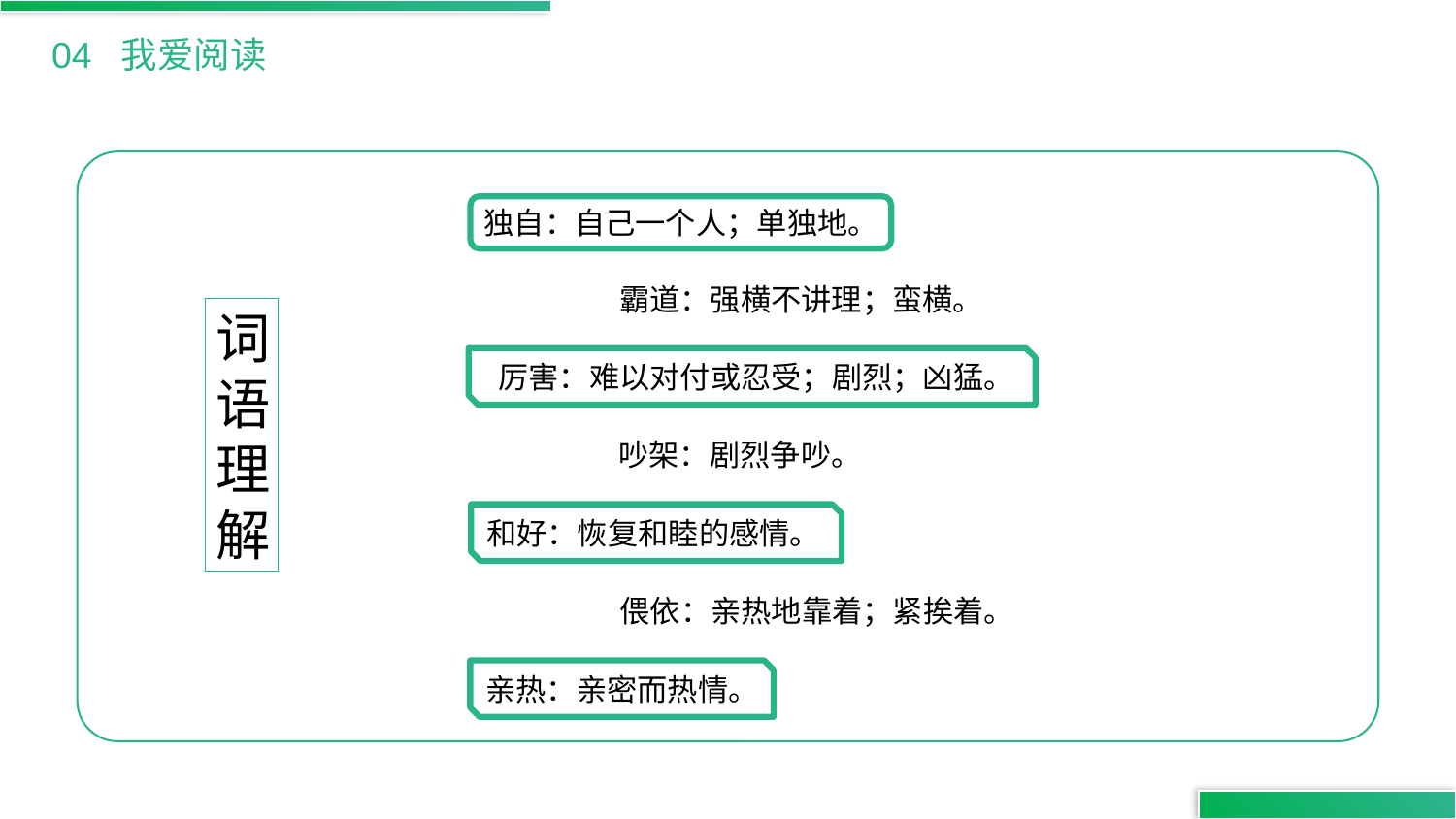

04  我爱阅读
独自：自己一个人；单独地。
霸道：强横不讲理；蛮横。
词语理解
 厉害：难以对付或忍受；剧烈；凶猛。
吵架：剧烈争吵。
和好：恢复和睦的感情。
偎依：亲热地靠着；紧挨着。
亲热：亲密而热情。